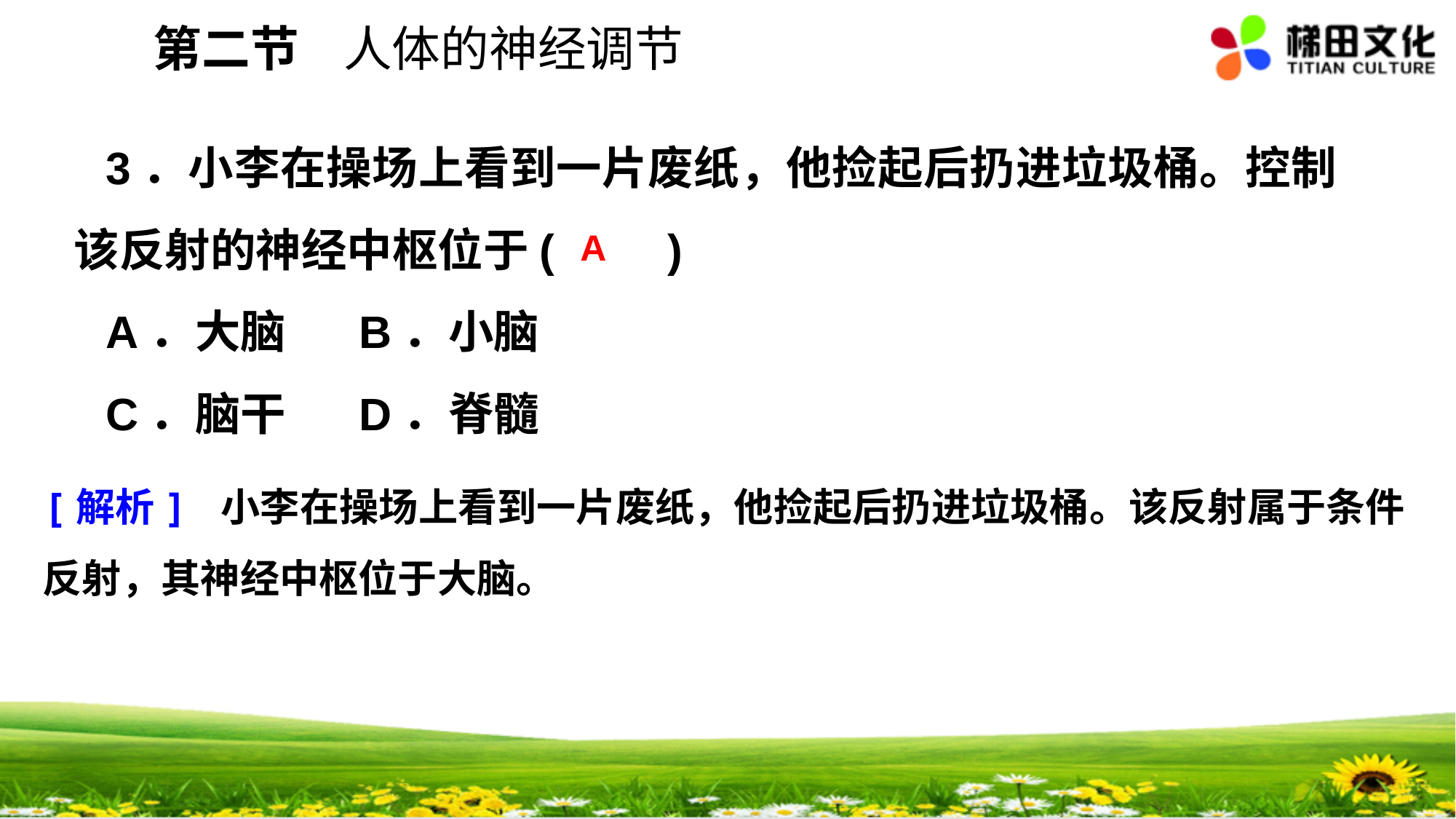

第二节    人体的神经调节
3．小李在操场上看到一片废纸，他捡起后扔进垃圾桶。控制该反射的神经中枢位于(　　)
A．大脑      B．小脑
C．脑干      D．脊髓
A
[解析] 小李在操场上看到一片废纸，他捡起后扔进垃圾桶。该反射属于条件反射，其神经中枢位于大脑。